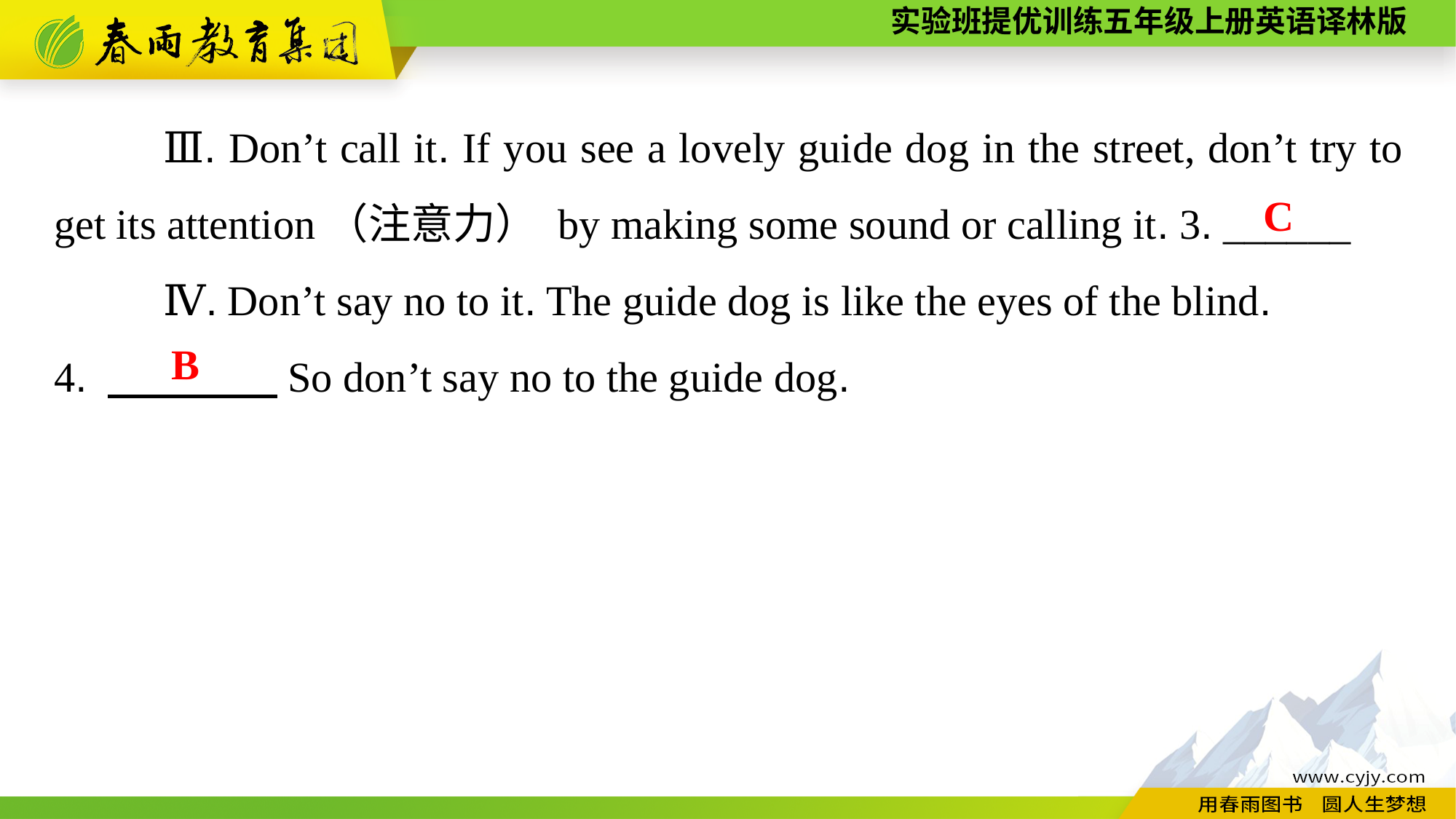

Ⅲ. Don’t call it. If you see a lovely guide dog in the street, don’t try to get its attention（注意力） by making some sound or calling it. 3. ______
	Ⅳ. Don’t say no to it. The guide dog is like the eyes of the blind.
4. 　　　　So don’t say no to the guide dog.
C
B